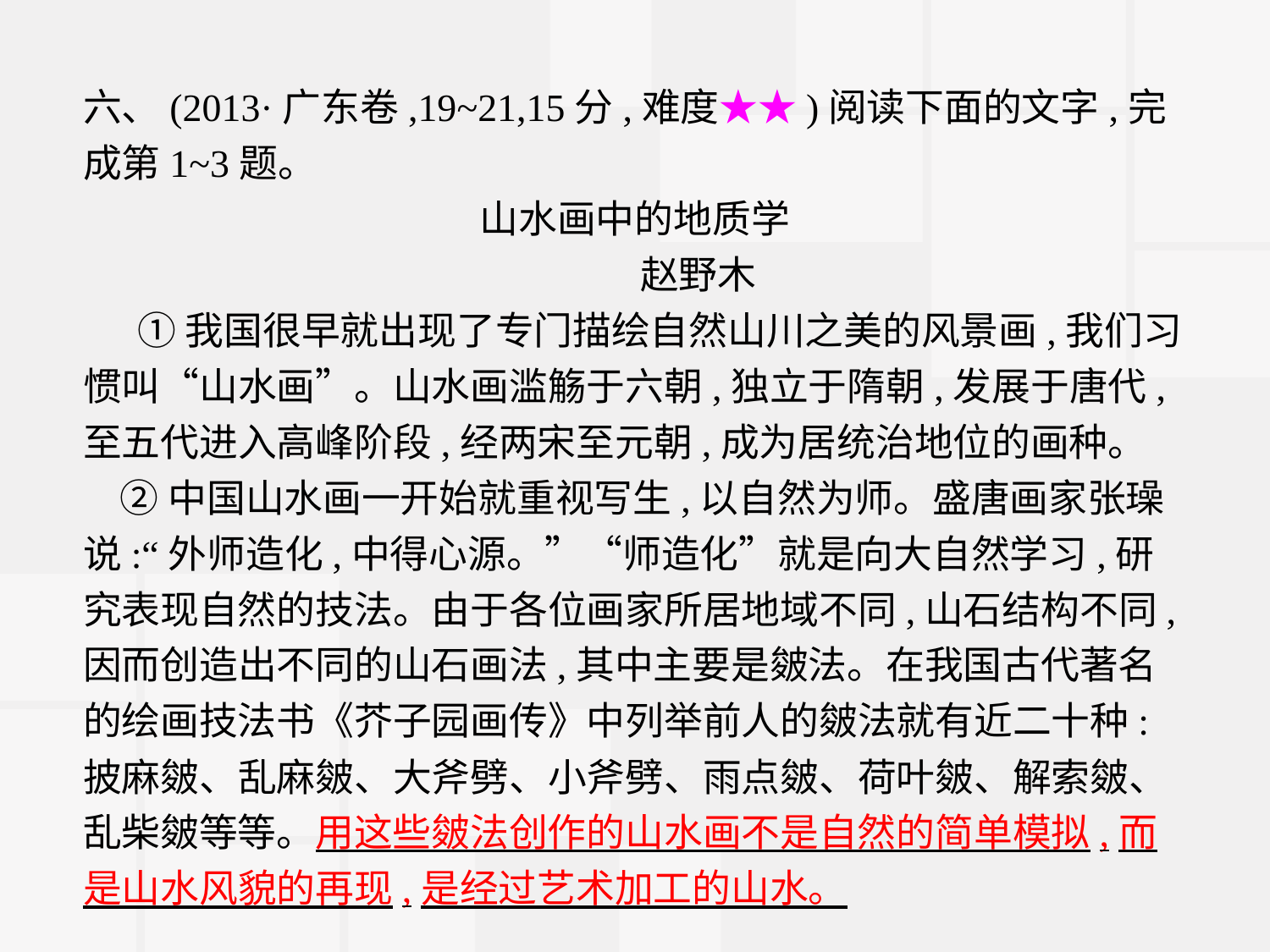

六、(2013·广东卷,19~21,15分,难度★★)阅读下面的文字,完成第1~3题。
山水画中的地质学
	赵野木
  ①我国很早就出现了专门描绘自然山川之美的风景画,我们习惯叫“山水画”。山水画滥觞于六朝,独立于隋朝,发展于唐代,至五代进入高峰阶段,经两宋至元朝,成为居统治地位的画种。
②中国山水画一开始就重视写生,以自然为师。盛唐画家张璪说:“外师造化,中得心源。”“师造化”就是向大自然学习,研究表现自然的技法。由于各位画家所居地域不同,山石结构不同,因而创造出不同的山石画法,其中主要是皴法。在我国古代著名的绘画技法书《芥子园画传》中列举前人的皴法就有近二十种:披麻皴、乱麻皴、大斧劈、小斧劈、雨点皴、荷叶皴、解索皴、乱柴皴等等。用这些皴法创作的山水画不是自然的简单模拟,而是山水风貌的再现,是经过艺术加工的山水。